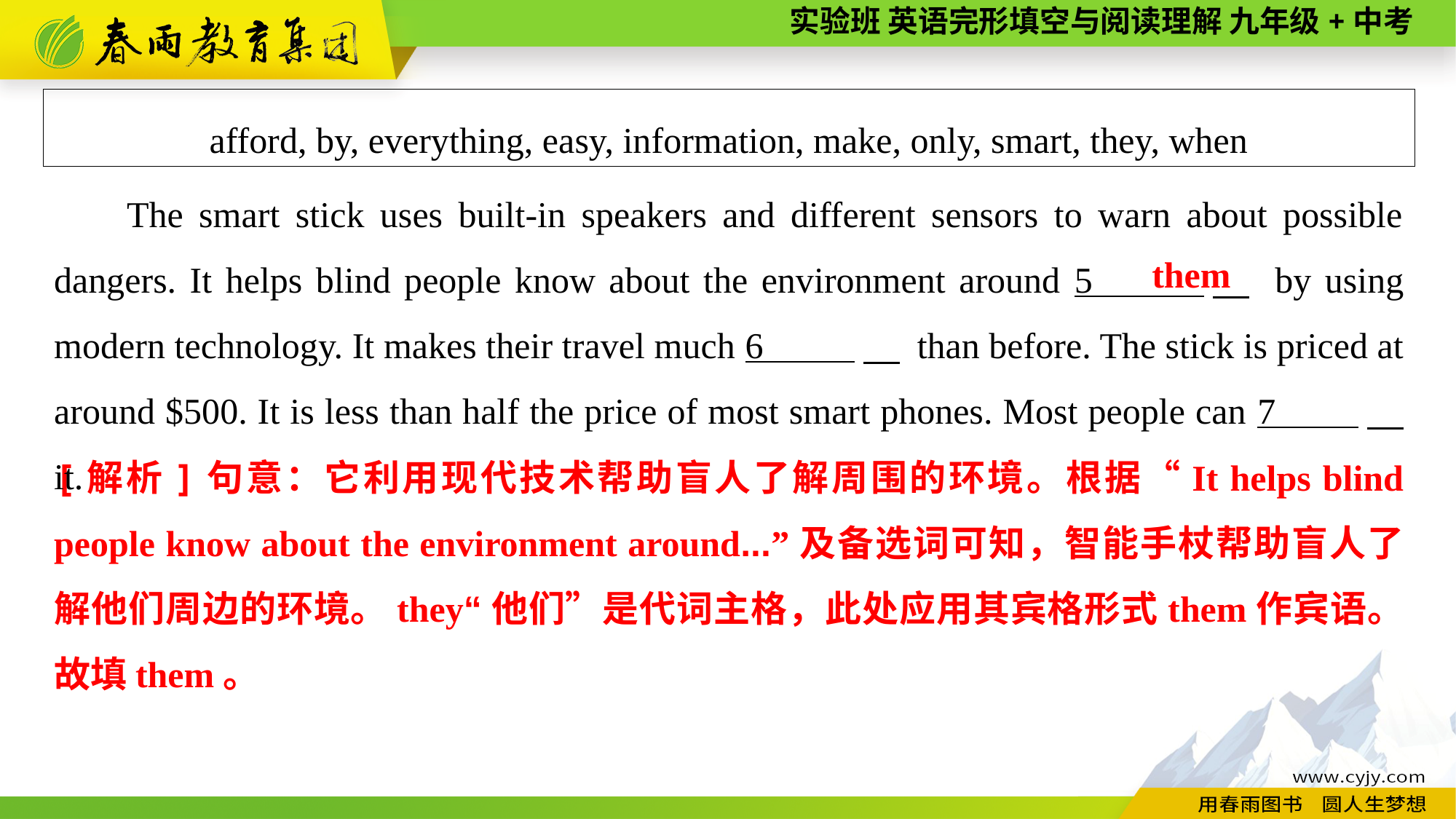

afford, by, everything, easy, information, make, only, smart, they, when
The smart stick uses built-in speakers and different sensors to warn about possible dangers. It helps blind people know about the environment around 5        　 by using modern technology. It makes their travel much 6          　 than before. The stick is priced at around $500. It is less than half the price of most smart phones. Most people can 7        　 it.
them
[解析]句意：它利用现代技术帮助盲人了解周围的环境。根据“It helps blind people know about the environment around...”及备选词可知，智能手杖帮助盲人了解他们周边的环境。they“他们”是代词主格，此处应用其宾格形式them作宾语。故填them。